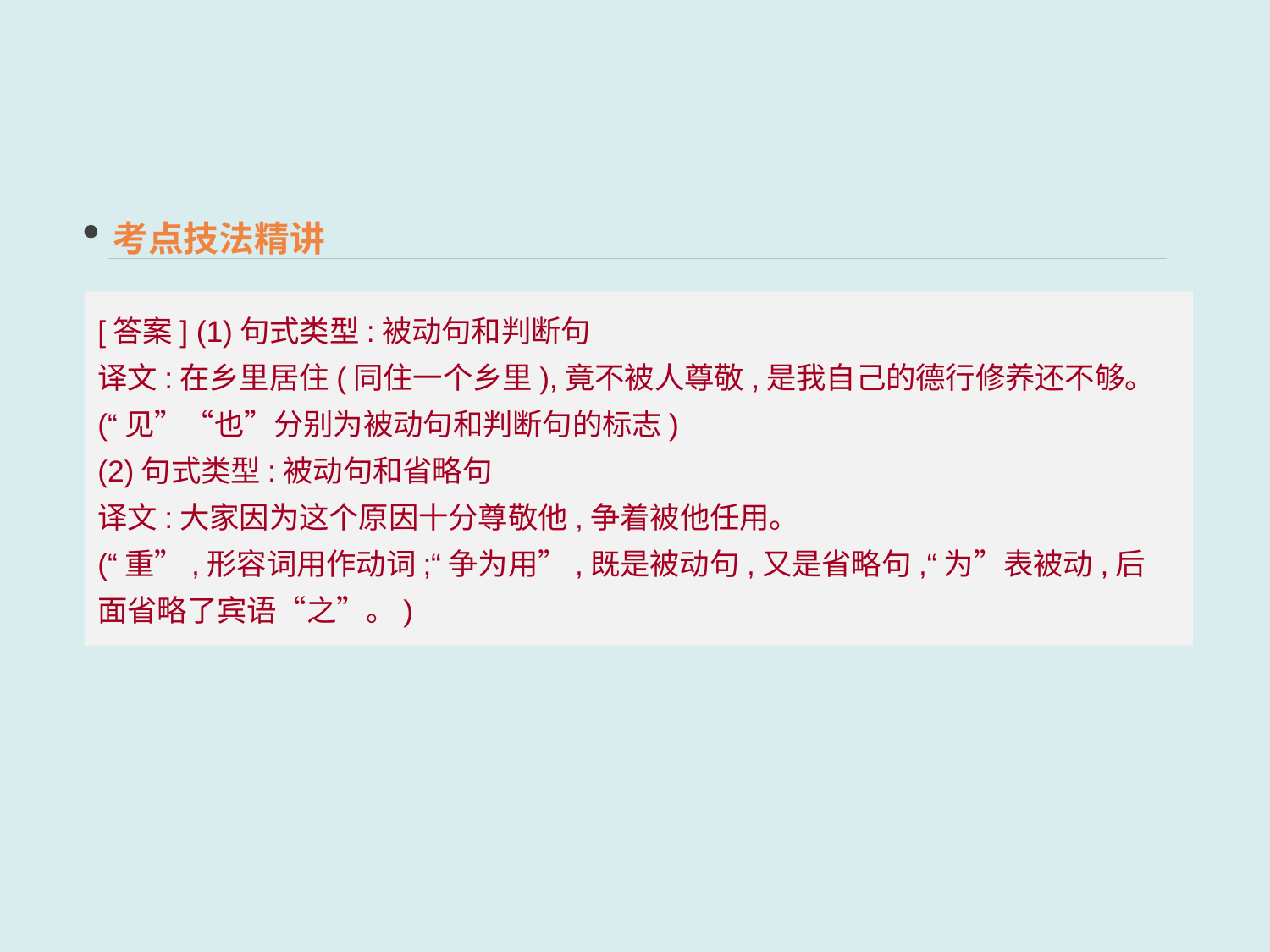

考点技法精讲

[答案] (1)句式类型:被动句和判断句
译文:在乡里居住(同住一个乡里),竟不被人尊敬,是我自己的德行修养还不够。(“见”“也”分别为被动句和判断句的标志)
(2)句式类型:被动句和省略句
译文:大家因为这个原因十分尊敬他,争着被他任用。
(“重”,形容词用作动词;“争为用”,既是被动句,又是省略句,“为”表被动,后面省略了宾语“之”。)